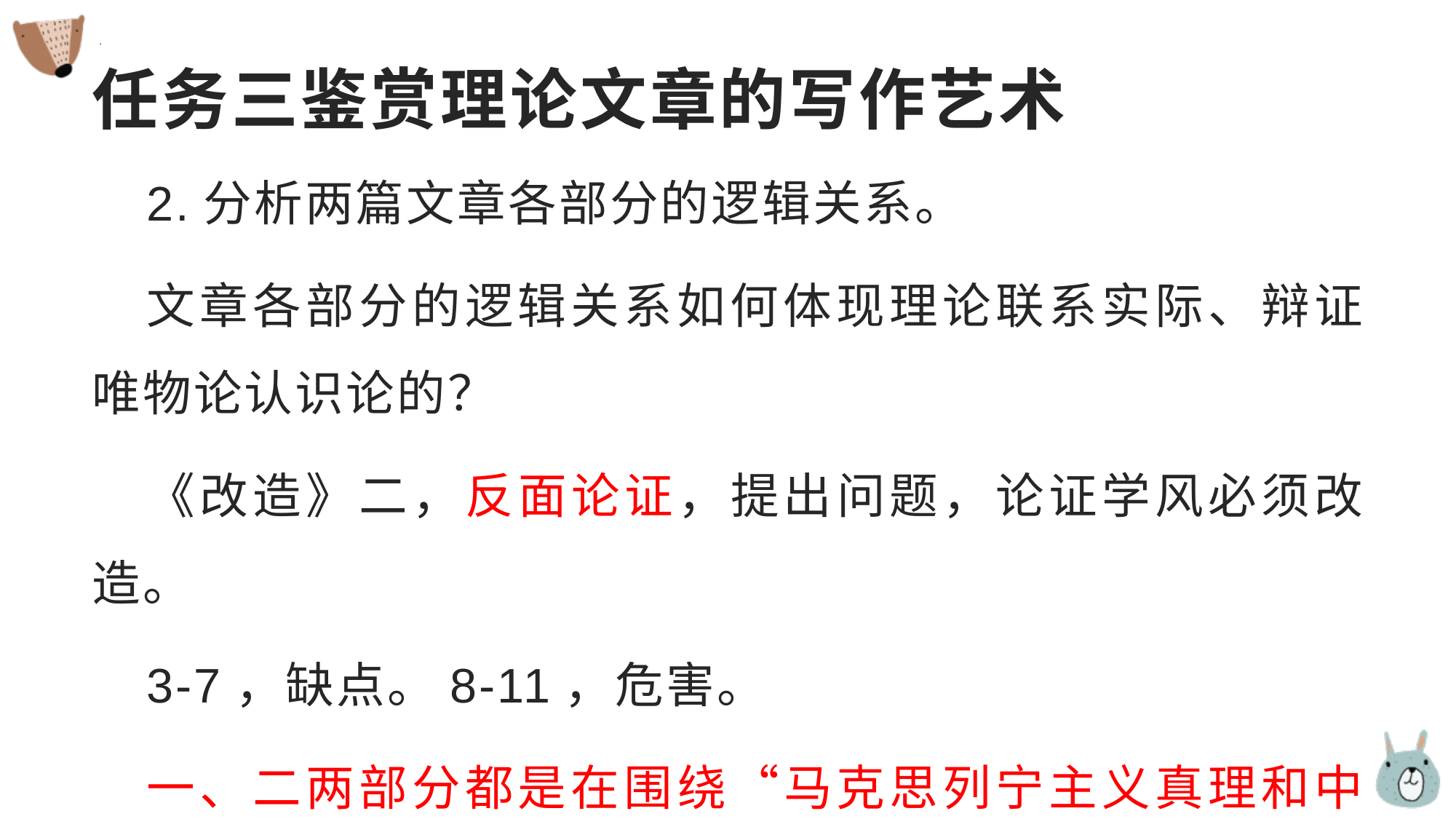

# 任务三鉴赏理论文章的写作艺术
2.分析两篇文章各部分的逻辑关系。
文章各部分的逻辑关系如何体现理论联系实际、辩证唯物论认识论的？
《改造》二，反面论证，提出问题，论证学风必须改造。
3-7，缺点。8-11，危害。
一、二两部分都是在围绕“马克思列宁主义真理和中国革命实践相结合”这一核心来写的，前后一致，逻辑清晰。